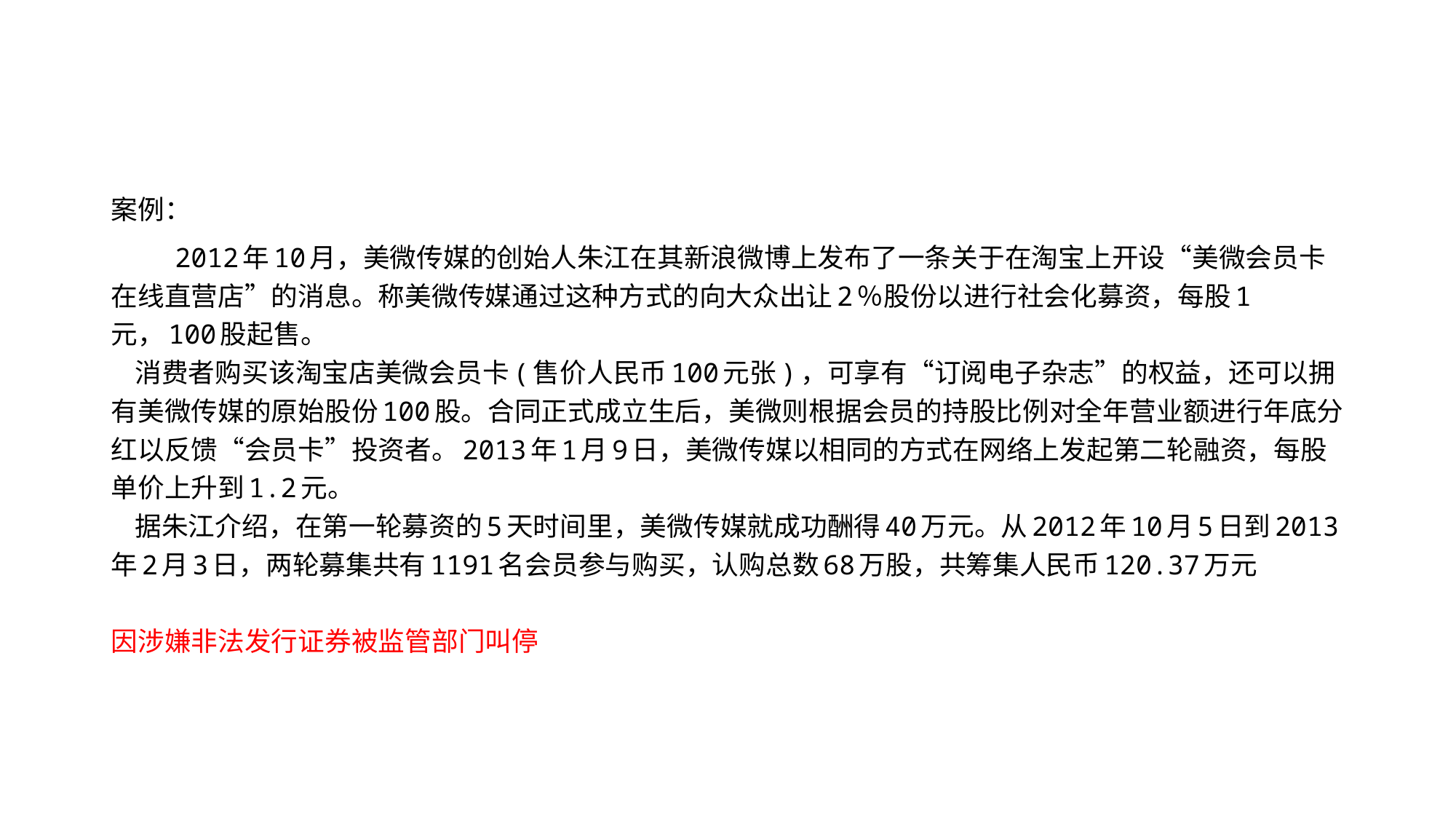

#
案例：
    2012年10月，美微传媒的创始人朱江在其新浪微博上发布了一条关于在淘宝上开设“美微会员卡在线直营店”的消息。称美微传媒通过这种方式的向大众出让2％股份以进行社会化募资，每股1元，100股起售。
    消费者购买该淘宝店美微会员卡(售价人民币100元张)，可享有“订阅电子杂志”的权益，还可以拥有美微传媒的原始股份100股。合同正式成立生后，美微则根据会员的持股比例对全年营业额进行年底分红以反馈“会员卡”投资者。2013年1月9日，美微传媒以相同的方式在网络上发起第二轮融资，每股单价上升到1.2元。
    据朱江介绍，在第一轮募资的5天时间里，美微传媒就成功酬得40万元。从2012年10月5日到2013年2月3日，两轮募集共有1191名会员参与购买，认购总数68万股，共筹集人民币120.37万元

因涉嫌非法发行证券被监管部门叫停